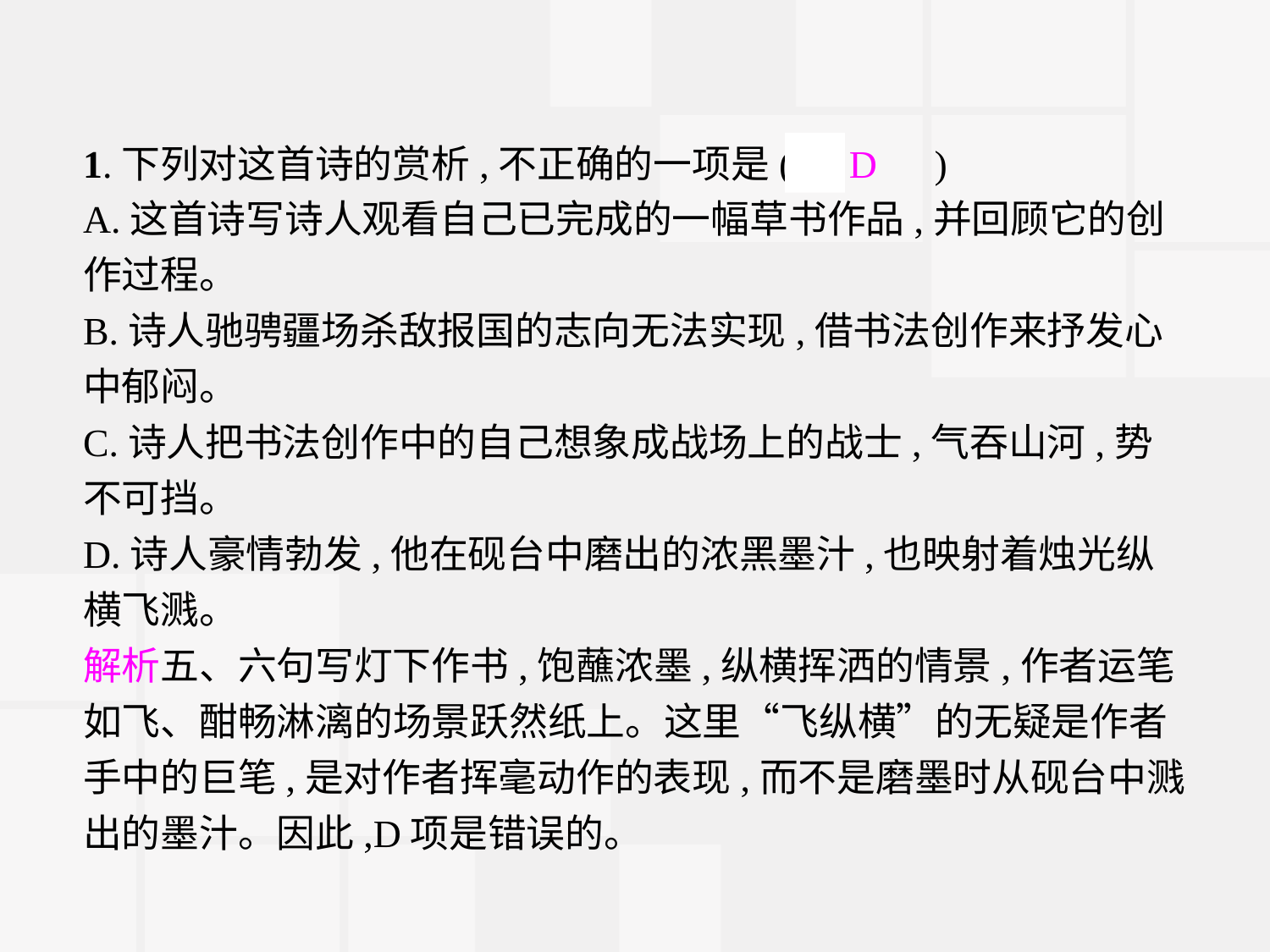

1.下列对这首诗的赏析,不正确的一项是(　D　)
A.这首诗写诗人观看自己已完成的一幅草书作品,并回顾它的创作过程。
B.诗人驰骋疆场杀敌报国的志向无法实现,借书法创作来抒发心中郁闷。
C.诗人把书法创作中的自己想象成战场上的战士,气吞山河,势不可挡。
D.诗人豪情勃发,他在砚台中磨出的浓黑墨汁,也映射着烛光纵横飞溅。
解析五、六句写灯下作书,饱蘸浓墨,纵横挥洒的情景,作者运笔如飞、酣畅淋漓的场景跃然纸上。这里“飞纵横”的无疑是作者手中的巨笔,是对作者挥毫动作的表现,而不是磨墨时从砚台中溅出的墨汁。因此,D项是错误的。